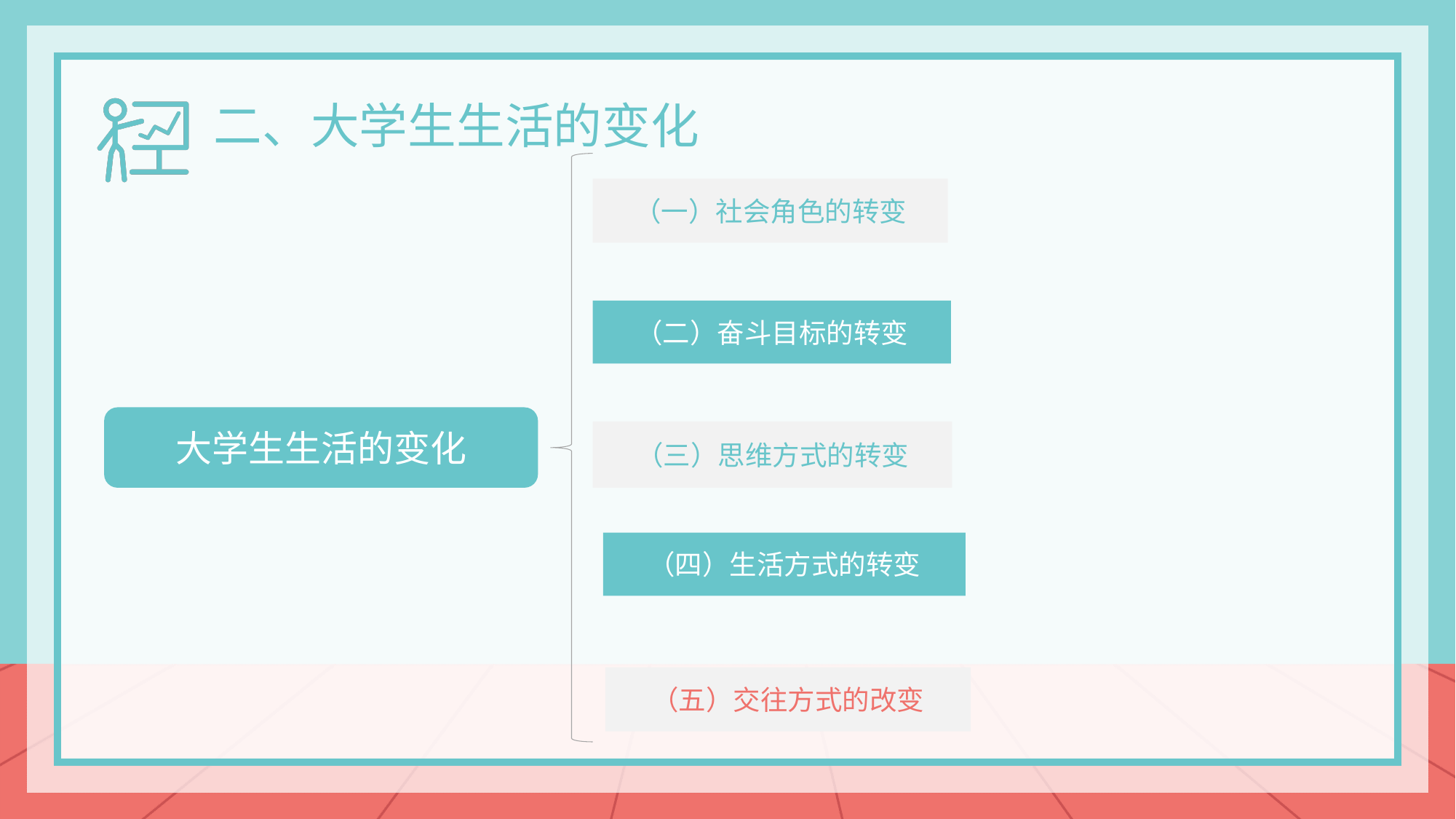

二、大学生生活的变化

（一）社会角色的转变
（二）奋斗目标的转变
大学生生活的变化
（三）思维方式的转变
（四）生活方式的转变
（五）交往方式的改变
docerID:327037375